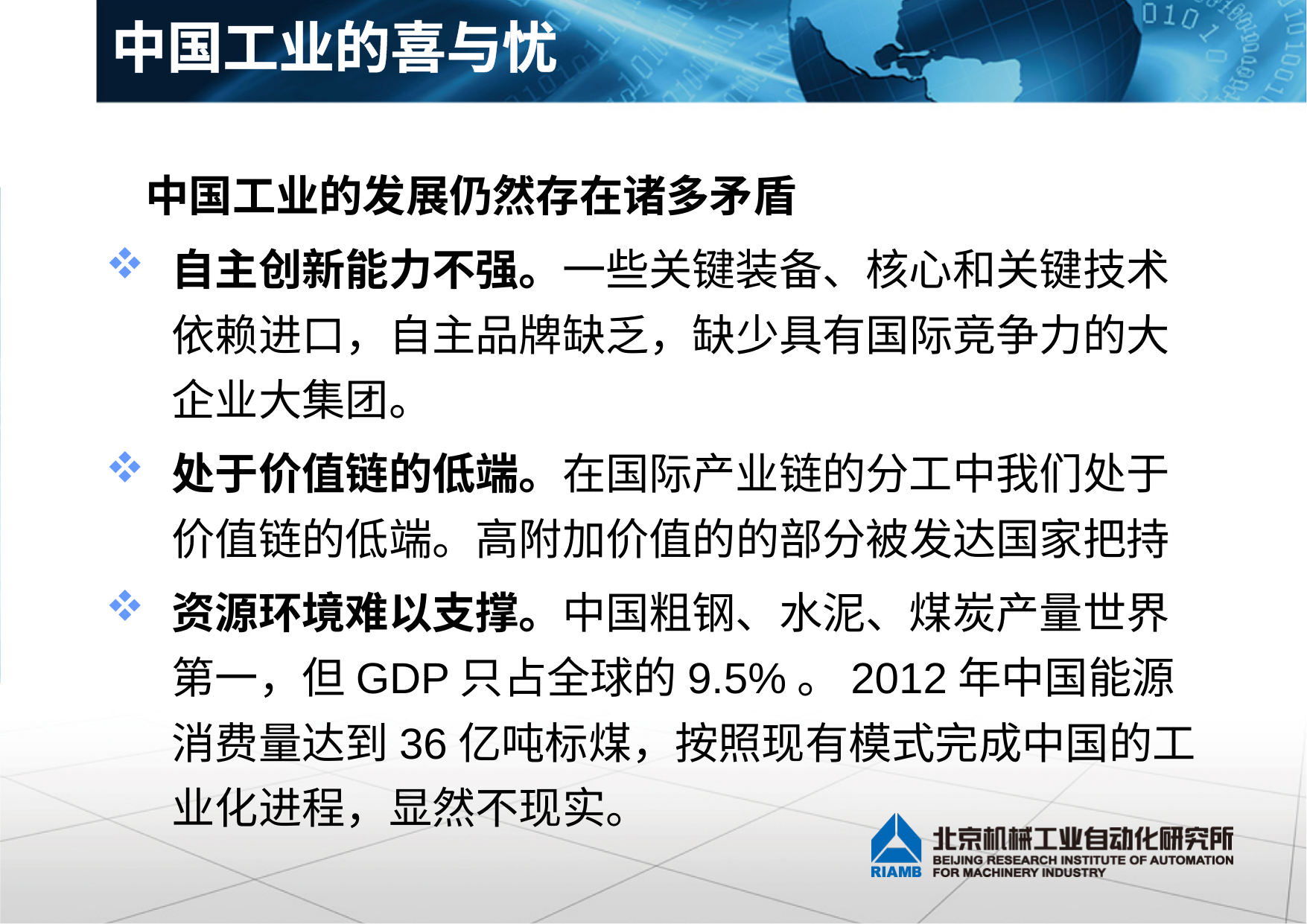

中国工业的喜与忧

   中国工业的发展仍然存在诸多矛盾
自主创新能力不强。一些关键装备、核心和关键技术依赖进口，自主品牌缺乏，缺少具有国际竞争力的大企业大集团。
处于价值链的低端。在国际产业链的分工中我们处于价值链的低端。高附加价值的的部分被发达国家把持
资源环境难以支撑。中国粗钢、水泥、煤炭产量世界第一，但GDP只占全球的9.5%。2012年中国能源消费量达到36亿吨标煤，按照现有模式完成中国的工业化进程，显然不现实。